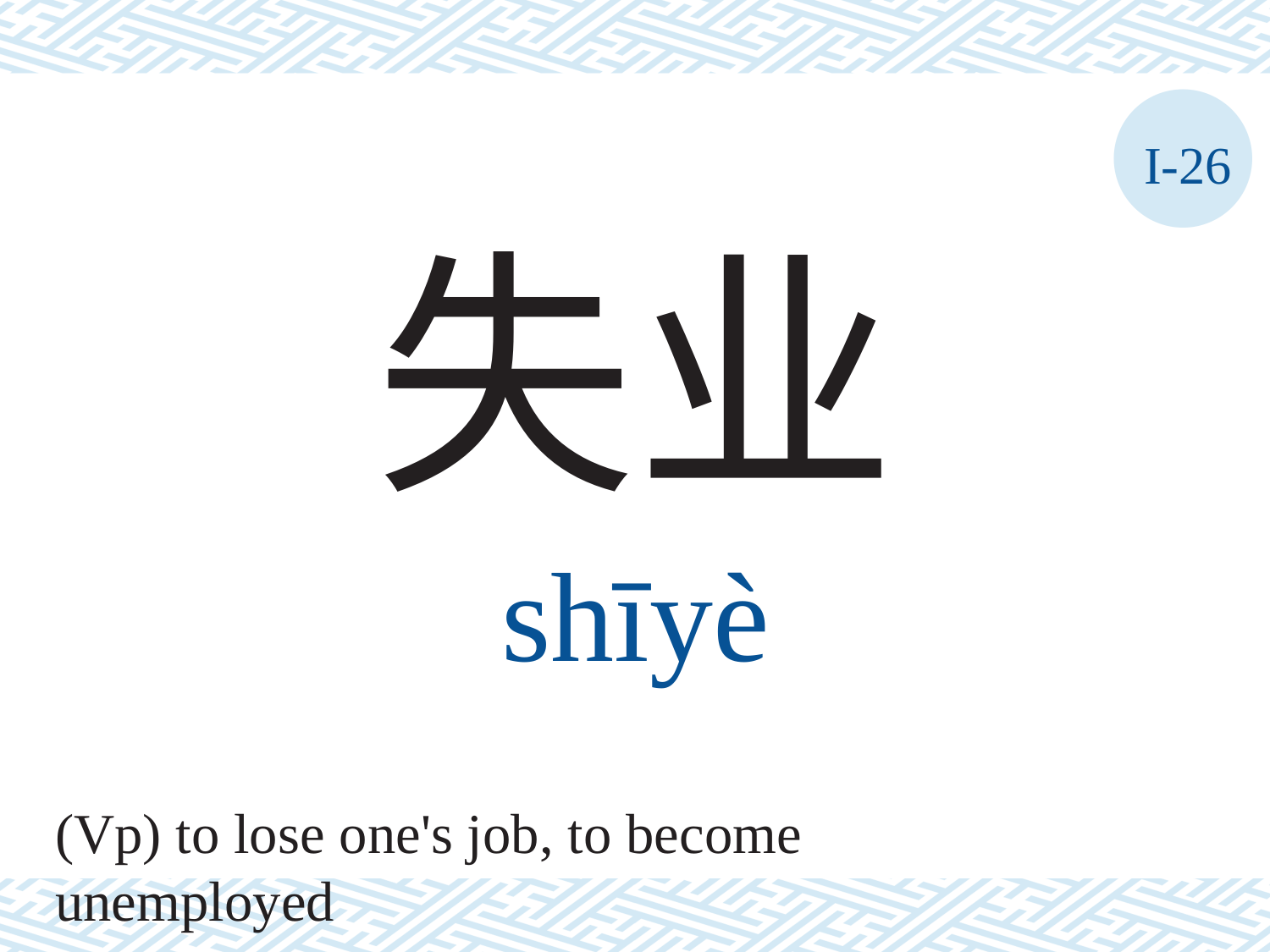

I-26
失业
shīyè
(Vp) to lose one's job, to become unemployed